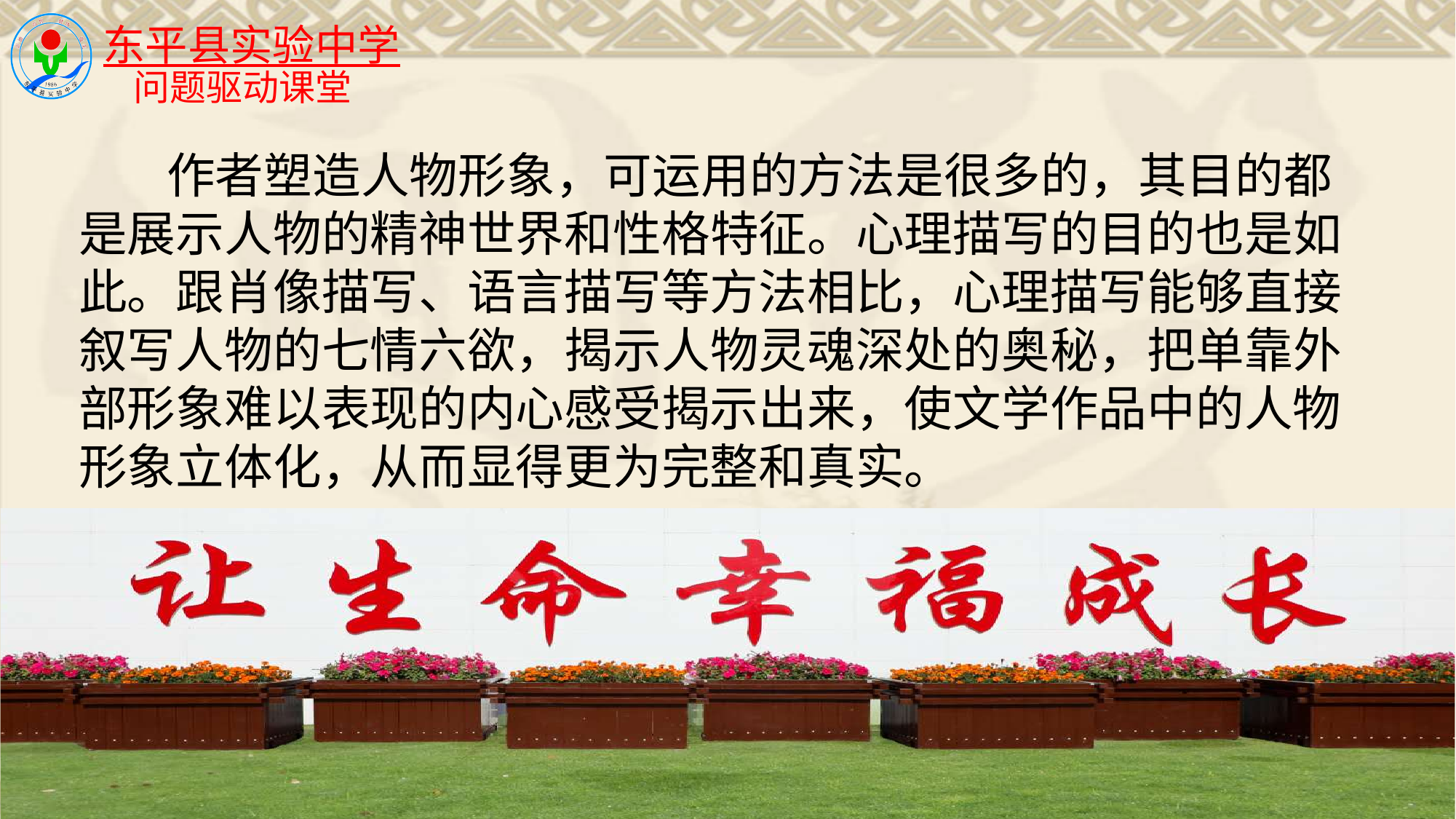

作者塑造人物形象，可运用的方法是很多的，其目的都是展示人物的精神世界和性格特征。心理描写的目的也是如此。跟肖像描写、语言描写等方法相比，心理描写能够直接叙写人物的七情六欲，揭示人物灵魂深处的奥秘，把单靠外部形象难以表现的内心感受揭示出来，使文学作品中的人物形象立体化，从而显得更为完整和真实。